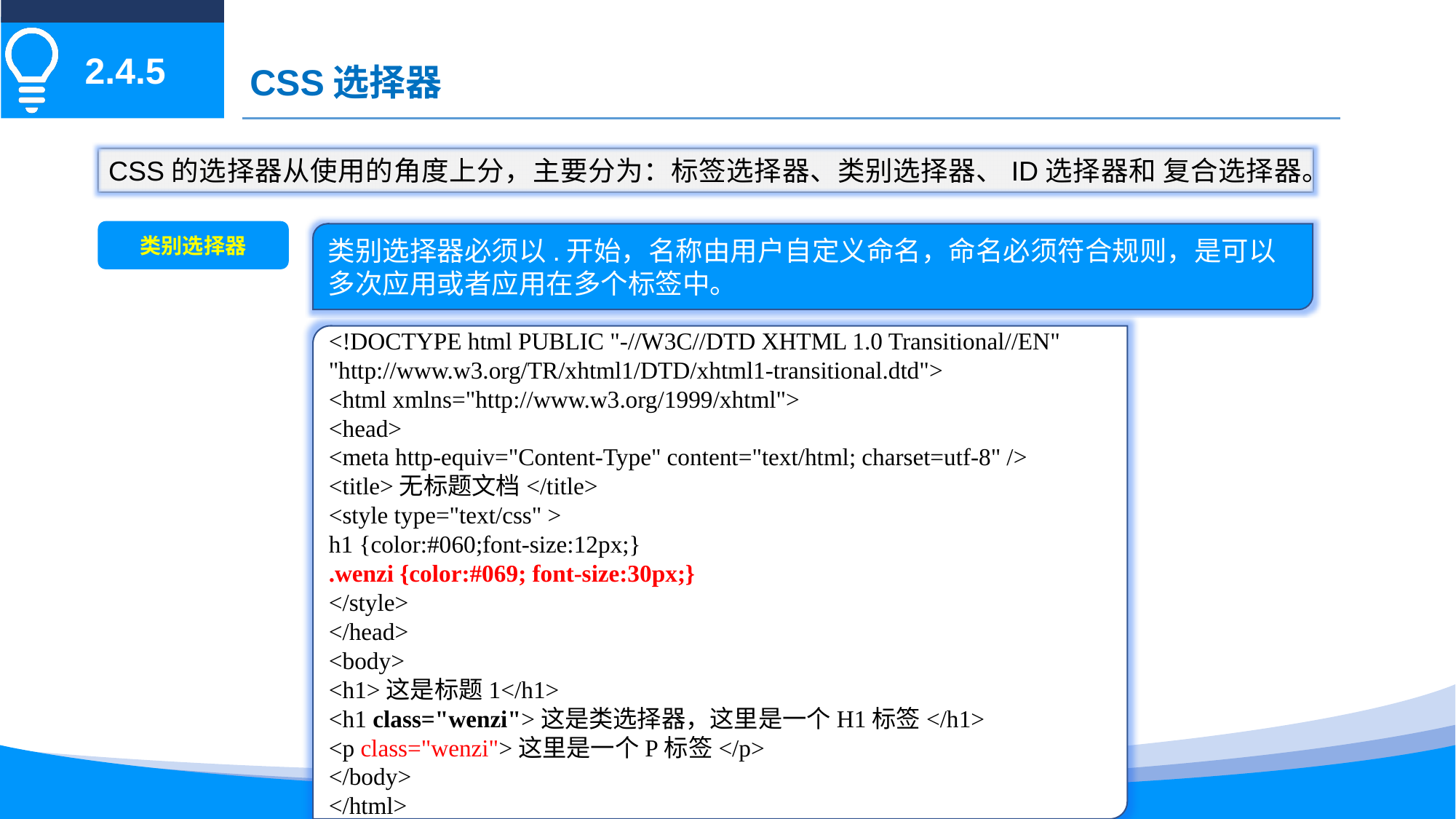

2.4.5
CSS选择器
CSS的选择器从使用的角度上分，主要分为：标签选择器、类别选择器、ID选择器和 复合选择器。
类别选择器
类别选择器必须以.开始，名称由用户自定义命名，命名必须符合规则，是可以多次应用或者应用在多个标签中。
<!DOCTYPE html PUBLIC "-//W3C//DTD XHTML 1.0 Transitional//EN" "http://www.w3.org/TR/xhtml1/DTD/xhtml1-transitional.dtd">
<html xmlns="http://www.w3.org/1999/xhtml">
<head>
<meta http-equiv="Content-Type" content="text/html; charset=utf-8" />
<title>无标题文档</title>
<style type="text/css" >
h1 {color:#060;font-size:12px;}
.wenzi {color:#069; font-size:30px;}
</style>
</head>
<body>
<h1>这是标题1</h1>
<h1 class="wenzi">这是类选择器，这里是一个H1标签</h1>
<p class="wenzi">这里是一个P标签</p>
</body>
</html>